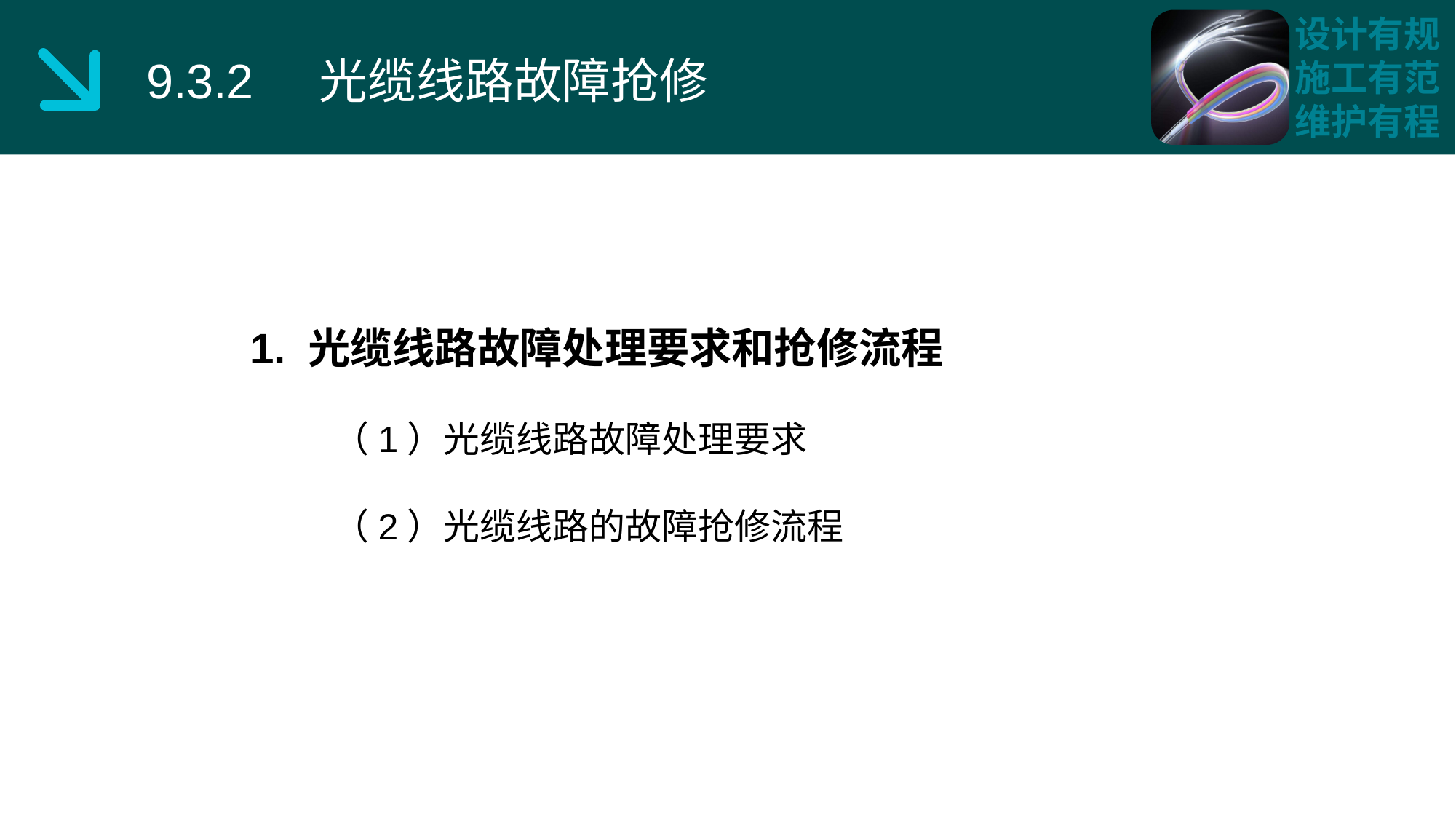

9.3.2    光缆线路故障抢修

1. 光缆线路故障处理要求和抢修流程

         （1）光缆线路故障处理要求

         （2）光缆线路的故障抢修流程